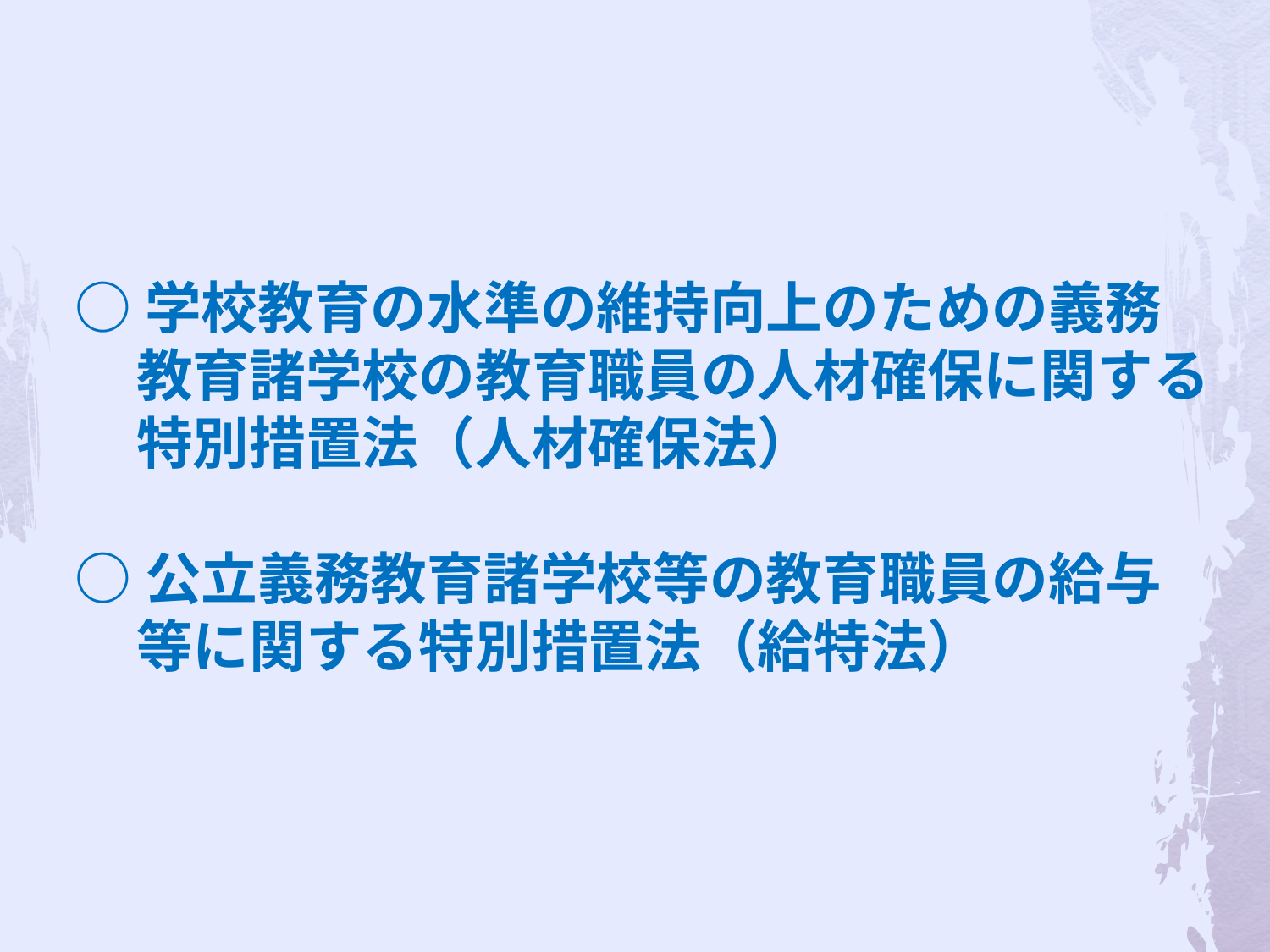

○学校教育の水準の維持向上のための義務教育諸学校の教育職員の人材確保に関する特別措置法（人材確保法）

○公立義務教育諸学校等の教育職員の給与等に関する特別措置法（給特法）